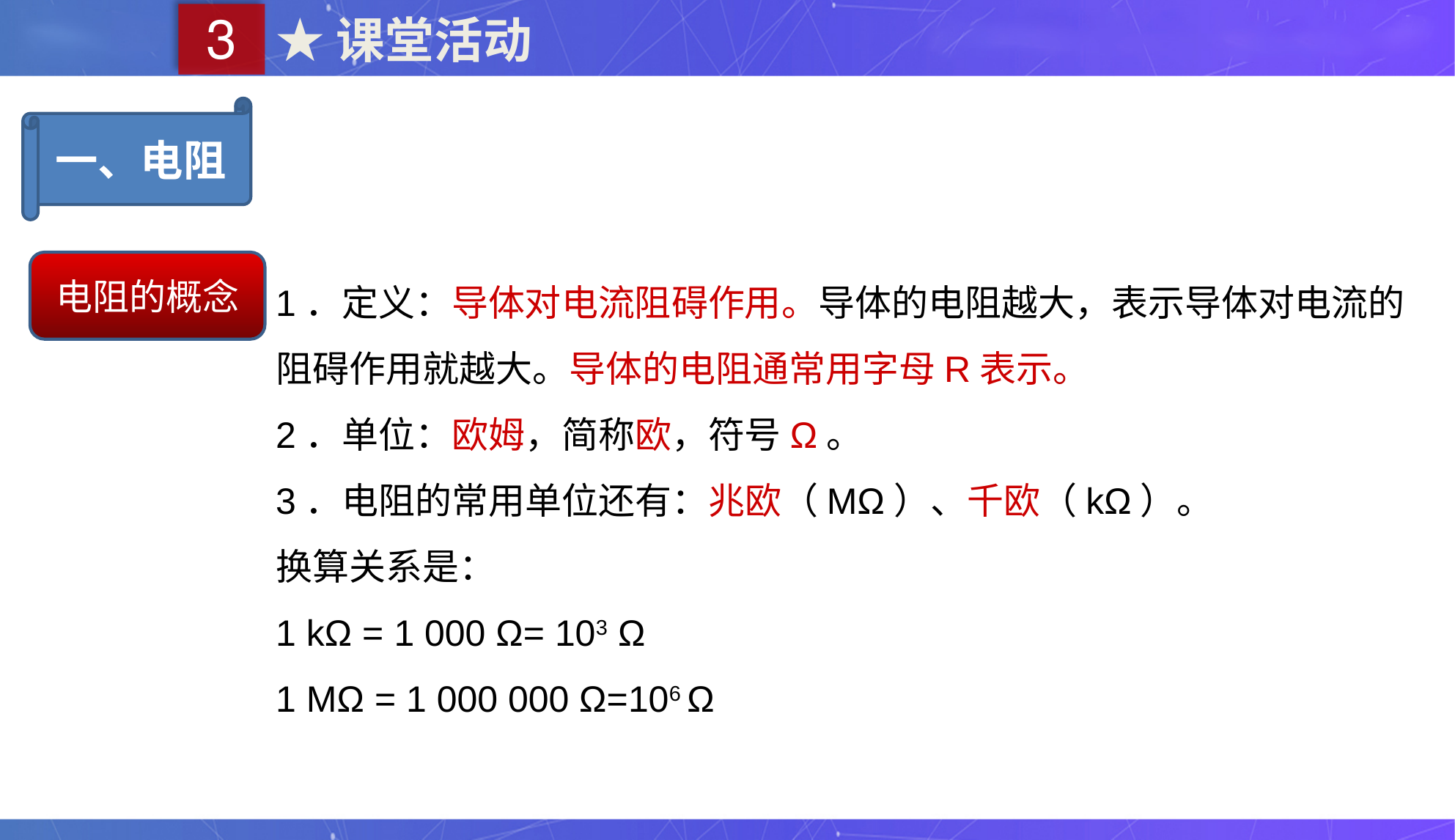

3
★课堂活动
一、电阻
电阻的概念
1．定义：导体对电流阻碍作用。导体的电阻越大，表示导体对电流的阻碍作用就越大。导体的电阻通常用字母R表示。
2．单位：欧姆，简称欧，符号Ω。
3．电阻的常用单位还有：兆欧（MΩ）、千欧（kΩ）。
换算关系是：
1 kΩ = 1 000 Ω= 103 Ω
1 MΩ = 1 000 000 Ω=106 Ω